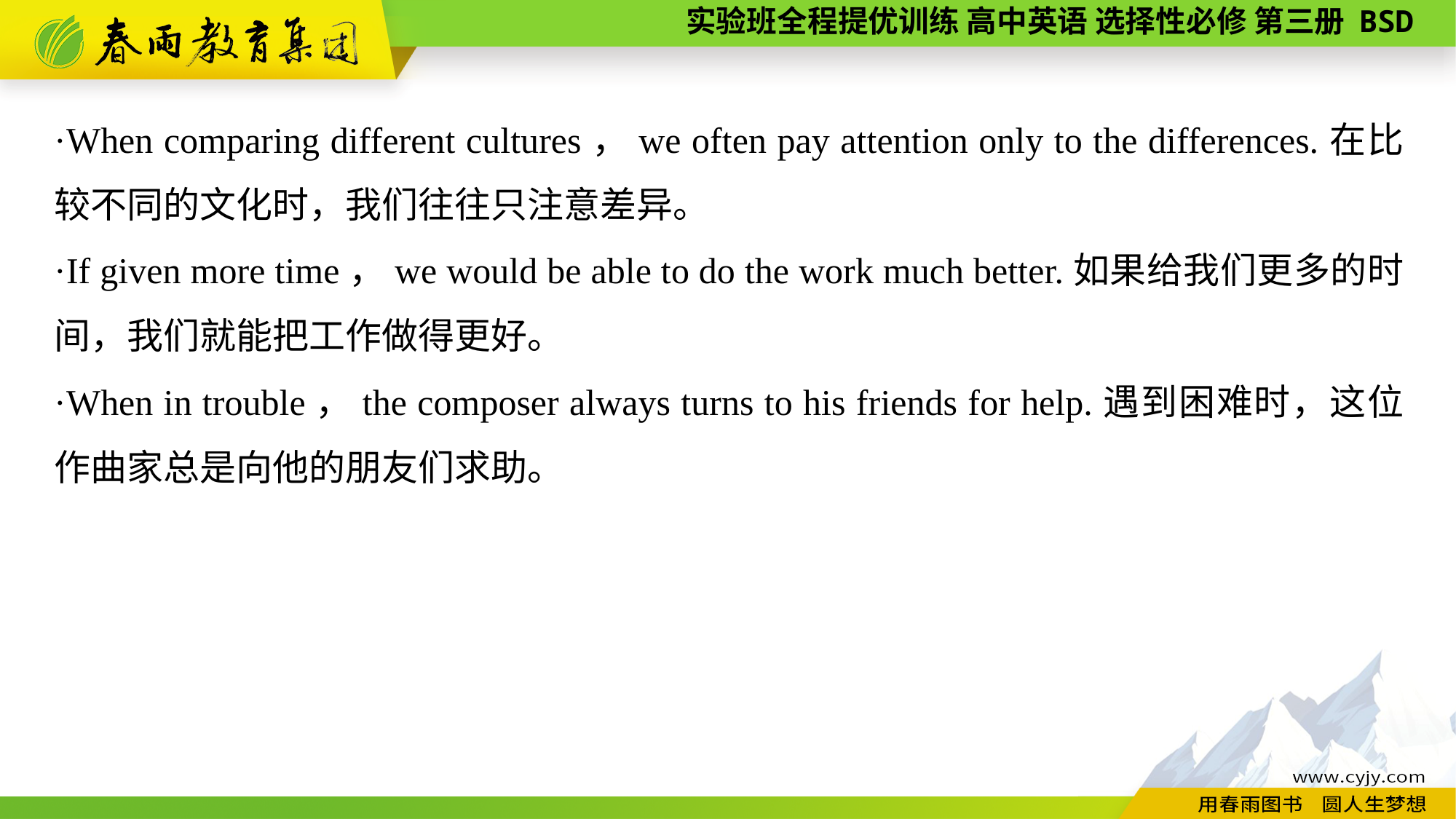

·When comparing different cultures，we often pay attention only to the differences.在比较不同的文化时，我们往往只注意差异。
·If given more time，we would be able to do the work much better.如果给我们更多的时间，我们就能把工作做得更好。
·When in trouble，the composer always turns to his friends for help.遇到困难时，这位作曲家总是向他的朋友们求助。